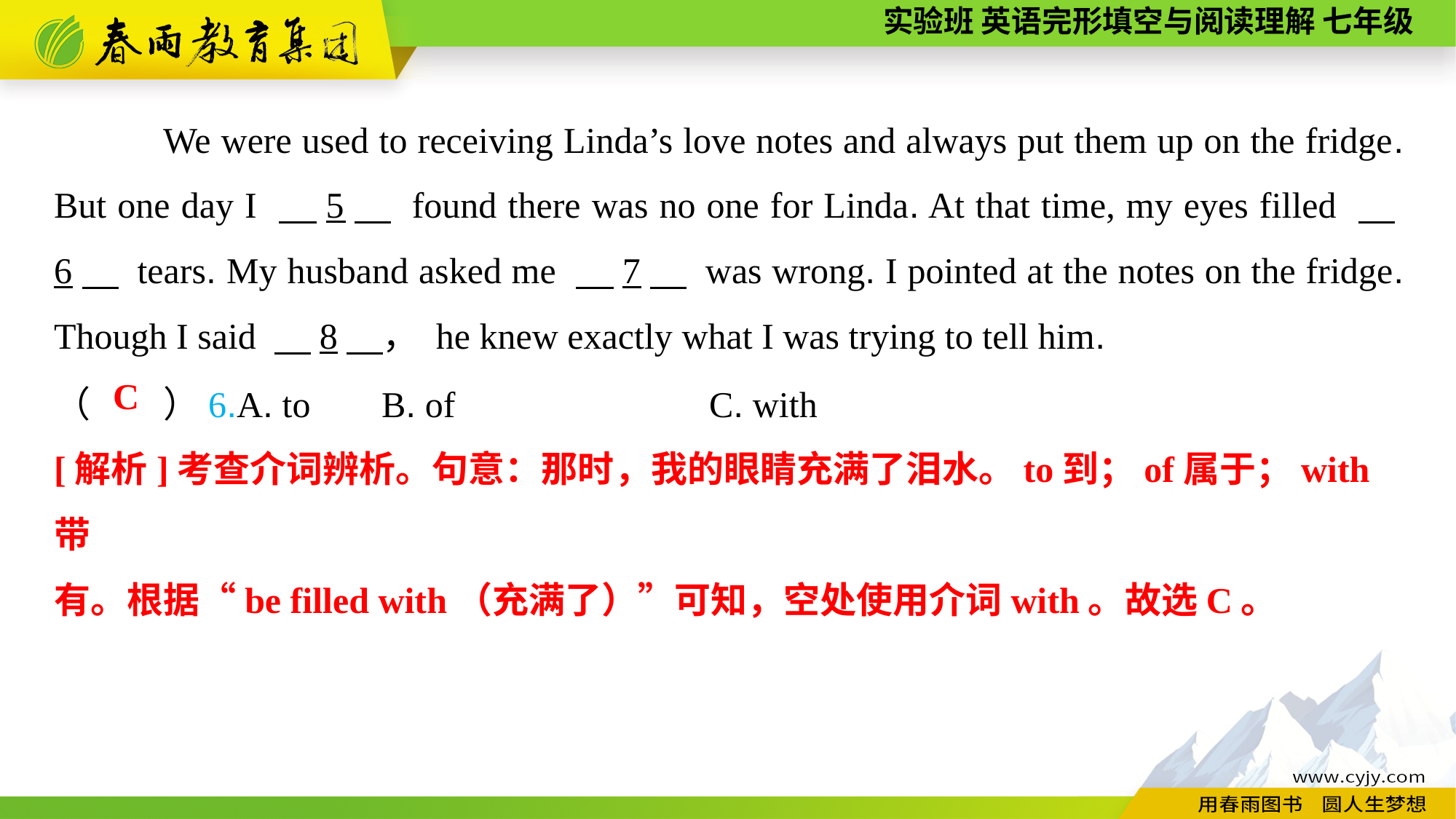

We were used to receiving Linda’s love notes and always put them up on the fridge. But one day I 　5　 found there was no one for Linda. At that time, my eyes filled 　6　 tears. My husband asked me 　7　 was wrong. I pointed at the notes on the fridge. Though I said 　8　， he knew exactly what I was trying to tell him.
（　　）6.A. to	B. of			C. with
C
[解析]考查介词辨析。句意：那时，我的眼睛充满了泪水。to到；of属于；with带
有。根据“be filled with（充满了）”可知，空处使用介词with。故选C。